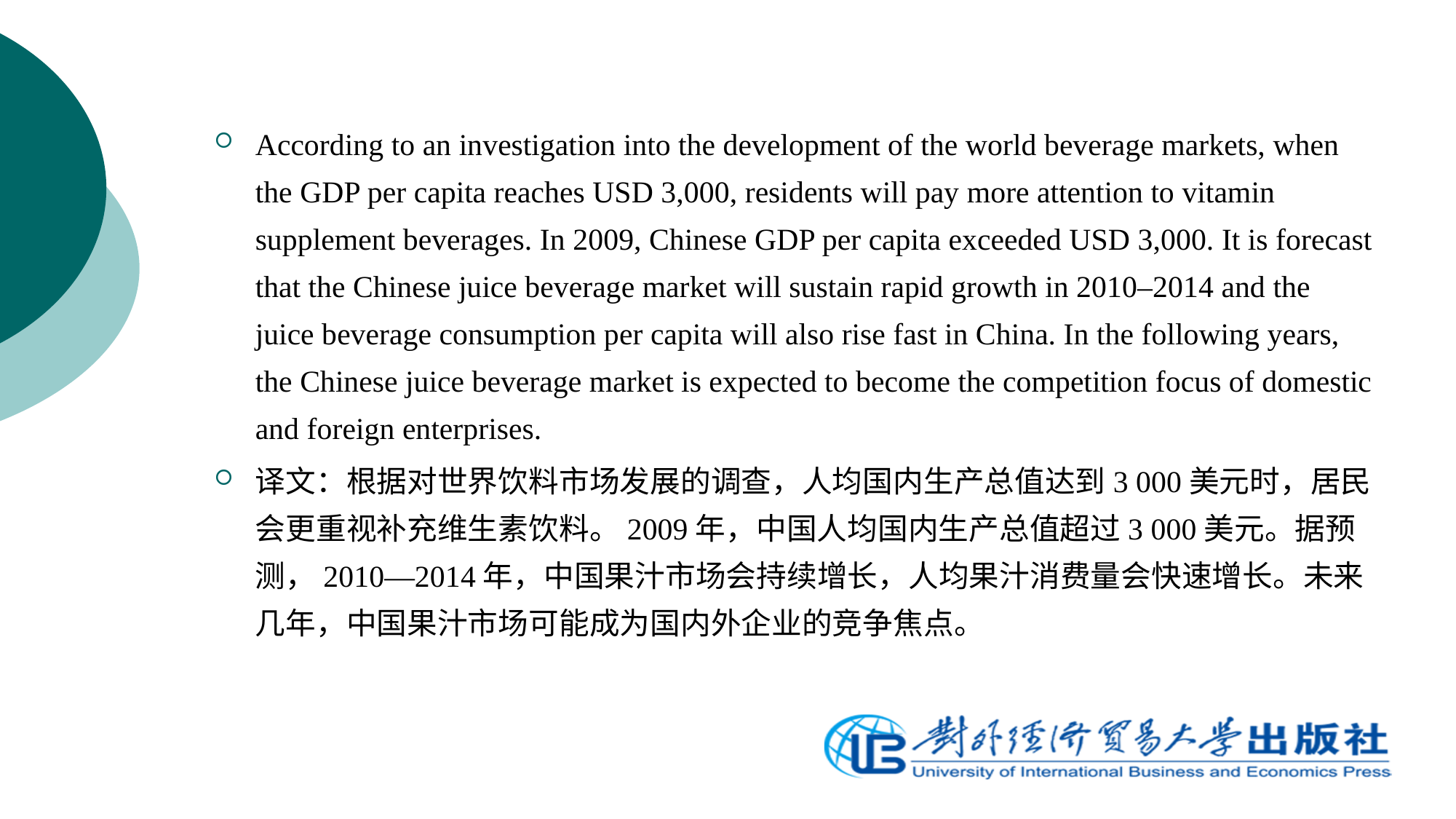

According to an investigation into the development of the world beverage markets, when the GDP per capita reaches USD 3,000, residents will pay more attention to vitamin supplement beverages. In 2009, Chinese GDP per capita exceeded USD 3,000. It is forecast that the Chinese juice beverage market will sustain rapid growth in 2010–2014 and the juice beverage consumption per capita will also rise fast in China. In the following years, the Chinese juice beverage market is expected to become the competition focus of domestic and foreign enterprises.
译文：根据对世界饮料市场发展的调查，人均国内生产总值达到3 000美元时，居民会更重视补充维生素饮料。2009年，中国人均国内生产总值超过3 000美元。据预测，2010—2014年，中国果汁市场会持续增长，人均果汁消费量会快速增长。未来几年，中国果汁市场可能成为国内外企业的竞争焦点。